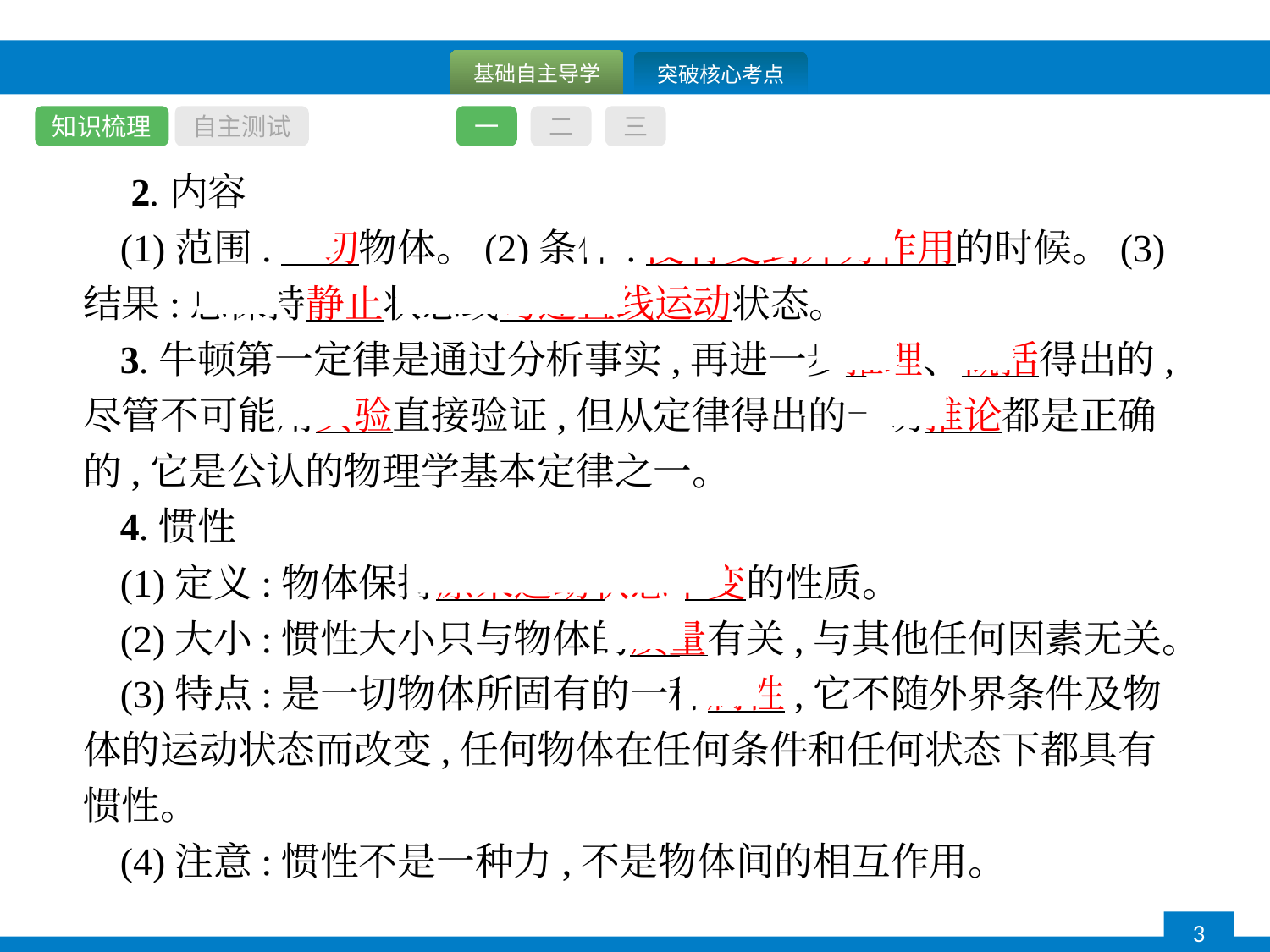

知识梳理
自主测试
一
二
三
 2.内容
(1)范围:一切物体。(2)条件:没有受到外力作用的时候。(3)结果:总保持静止状态或匀速直线运动状态。
3.牛顿第一定律是通过分析事实,再进一步推理、概括得出的,尽管不可能用实验直接验证,但从定律得出的一切推论都是正确的,它是公认的物理学基本定律之一。
4.惯性
(1)定义:物体保持原来运动状态不变的性质。
(2)大小:惯性大小只与物体的质量有关,与其他任何因素无关。
(3)特点:是一切物体所固有的一种属性,它不随外界条件及物体的运动状态而改变,任何物体在任何条件和任何状态下都具有惯性。
(4)注意:惯性不是一种力,不是物体间的相互作用。